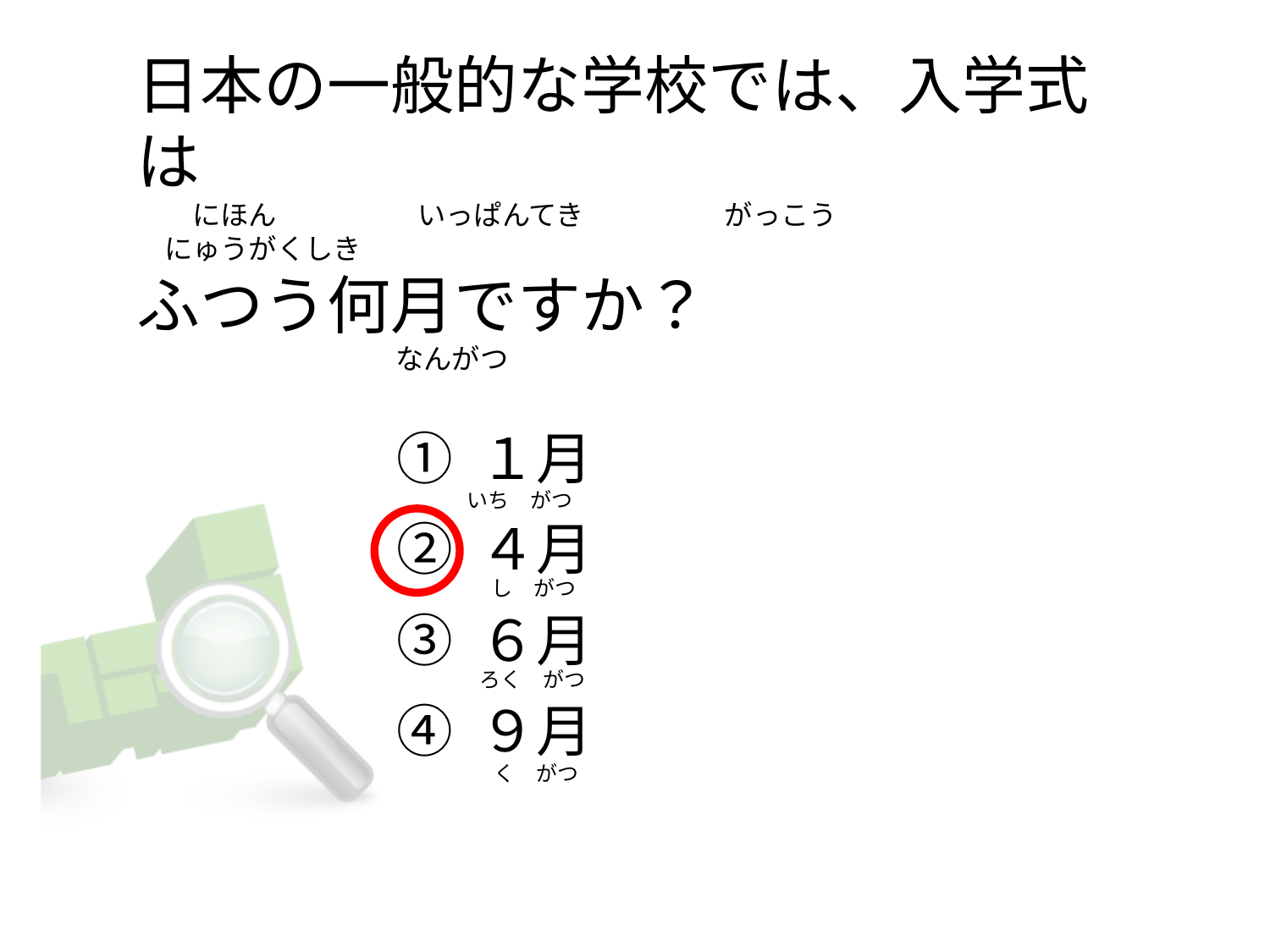

# 日本の一般的な学校では、入学式は 　　にほん　　　　　いっぱんてき　　　　　がっこう　　　　　　　　　　　にゅうがくしき ふつう何月ですか？ 　　　　　　　　　なんがつ
① １月
② ４月
③ ６月
④ ９月
いち　がつ

　  し　がつ
  ろく　がつ
　　く　がつ